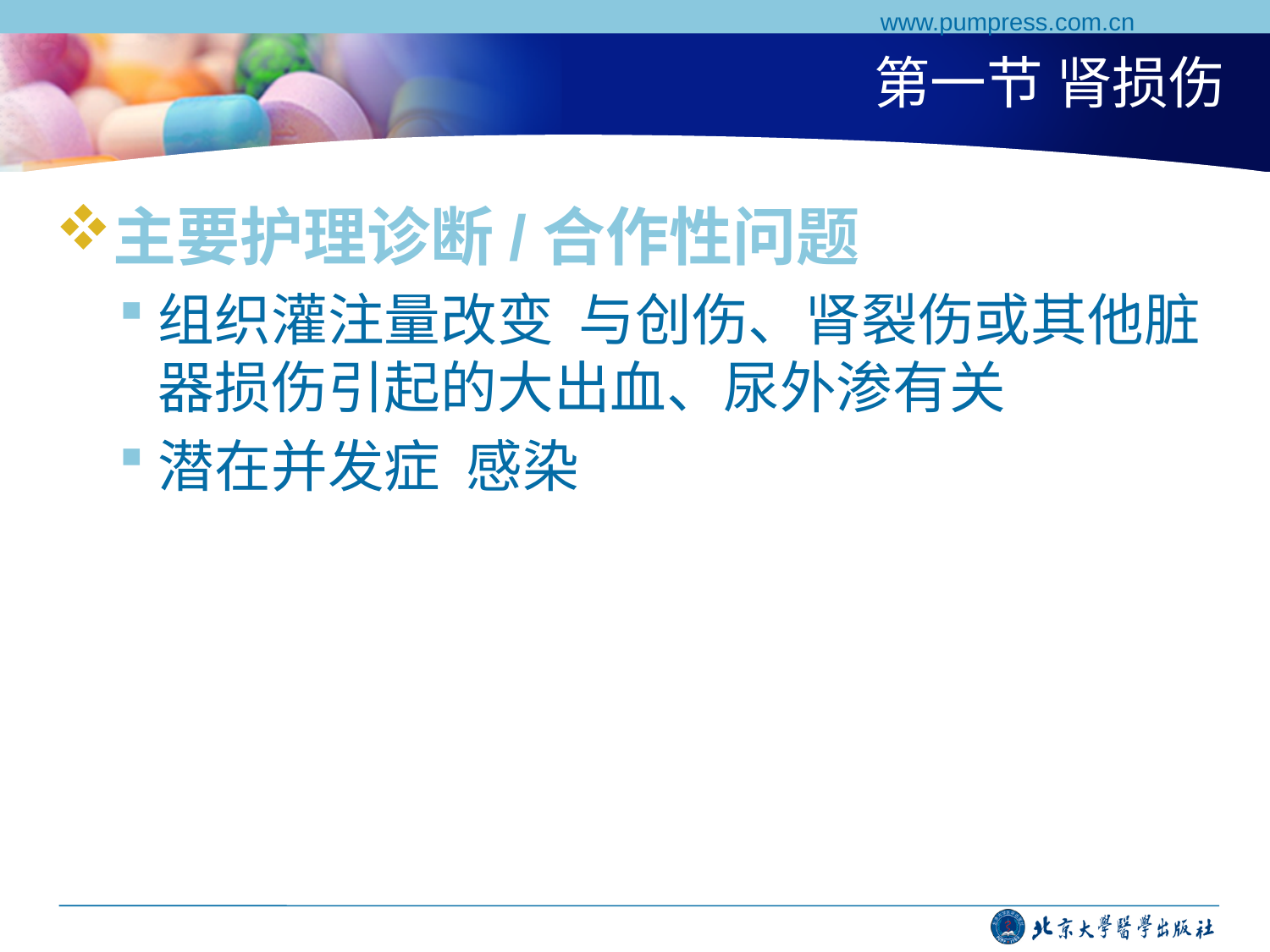

www.pumpress.com.cn
# 第一节 肾损伤
主要护理诊断/合作性问题
组织灌注量改变  与创伤、肾裂伤或其他脏器损伤引起的大出血、尿外渗有关
潜在并发症  感染